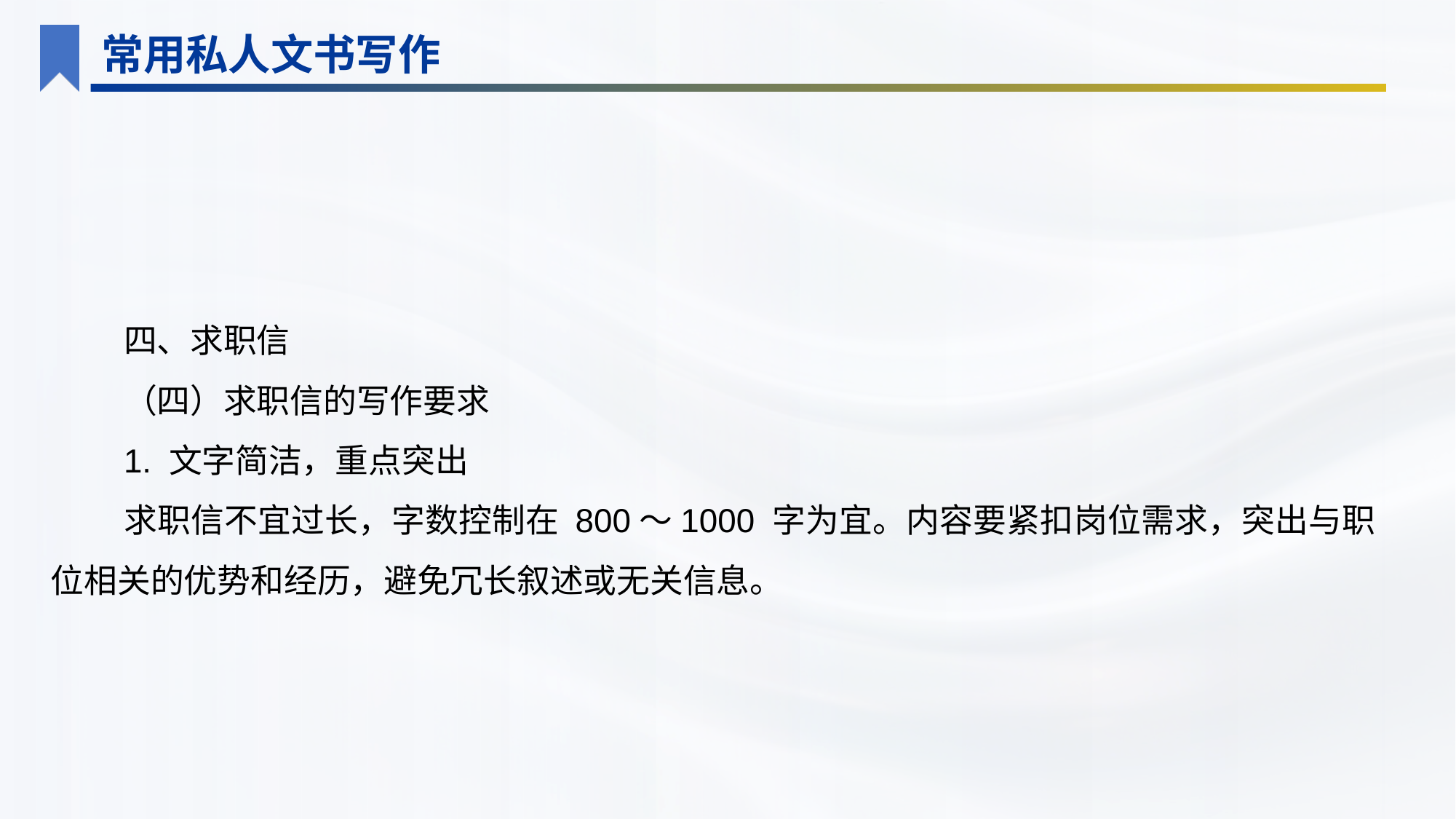

常用私人文书写作
四、求职信
（四）求职信的写作要求
1. 文字简洁，重点突出
求职信不宜过长，字数控制在 800～1000 字为宜。内容要紧扣岗位需求，突出与职位相关的优势和经历，避免冗长叙述或无关信息。